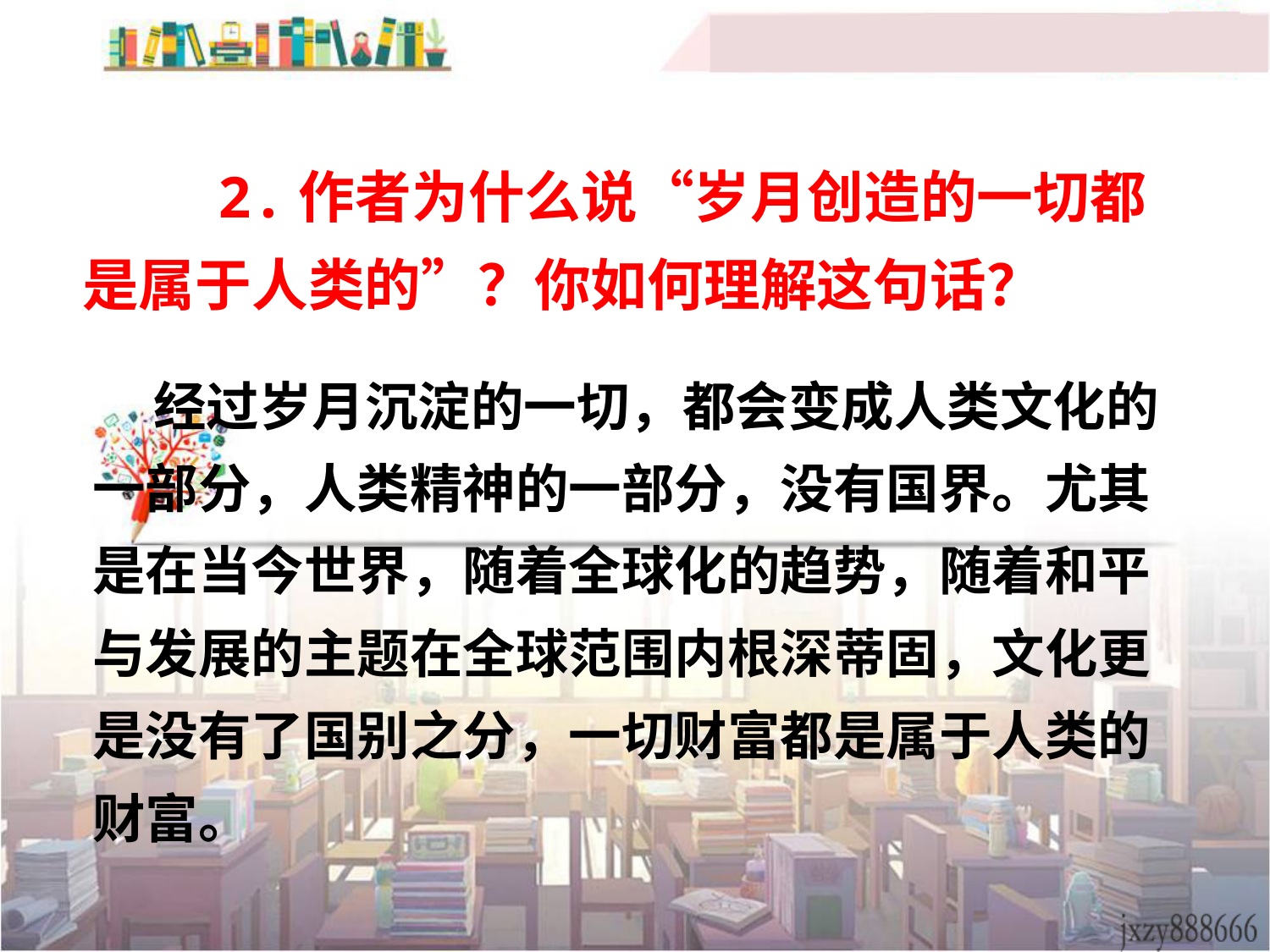

2.作者为什么说“岁月创造的一切都是属于人类的”？你如何理解这句话？
    经过岁月沉淀的一切，都会变成人类文化的一部分，人类精神的一部分，没有国界。尤其是在当今世界，随着全球化的趋势，随着和平与发展的主题在全球范围内根深蒂固，文化更是没有了国别之分，一切财富都是属于人类的财富。